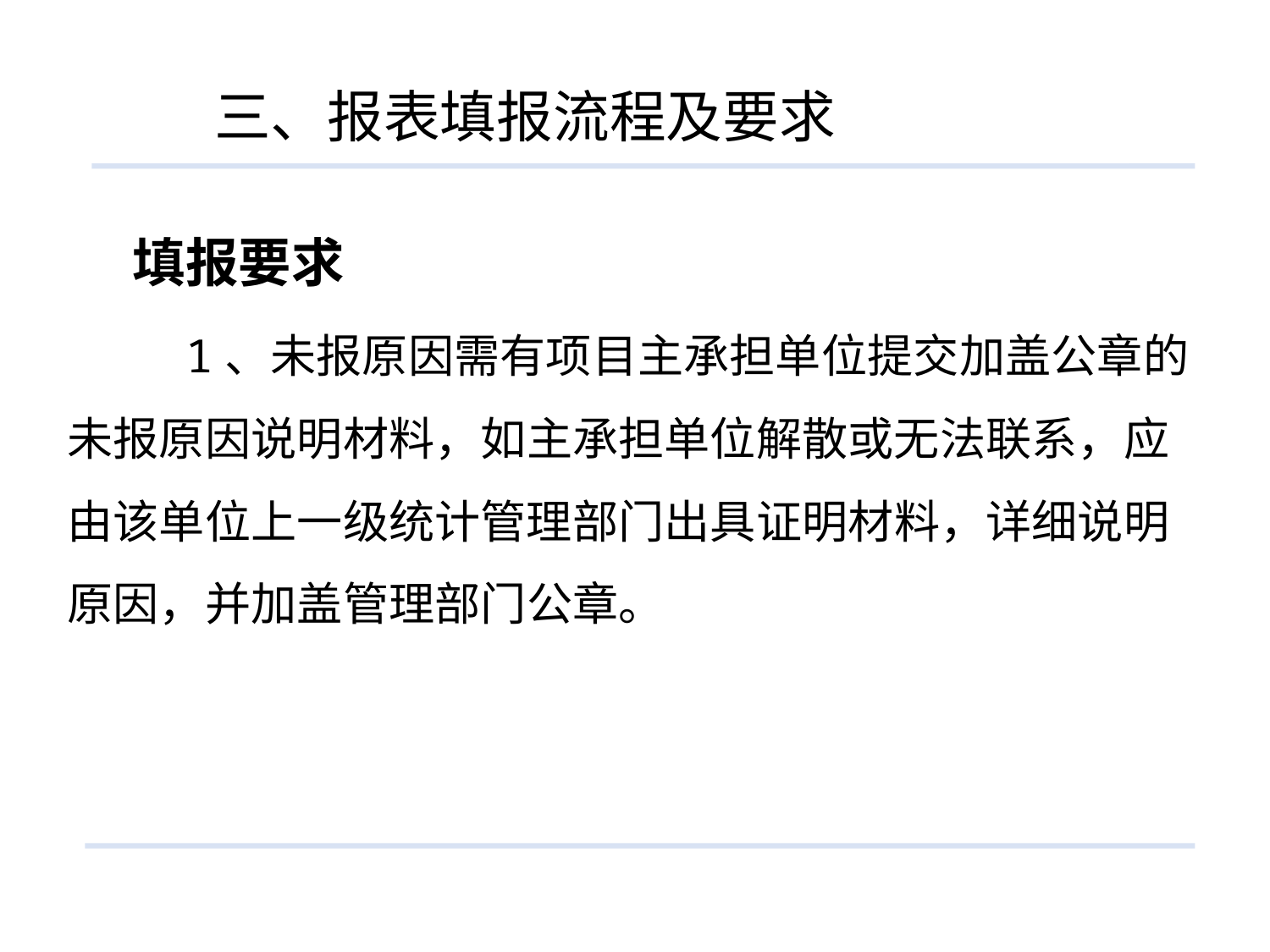

三、报表填报流程及要求

    填报要求
    1、未报原因需有项目主承担单位提交加盖公章的未报原因说明材料，如主承担单位解散或无法联系，应由该单位上一级统计管理部门出具证明材料，详细说明原因，并加盖管理部门公章。